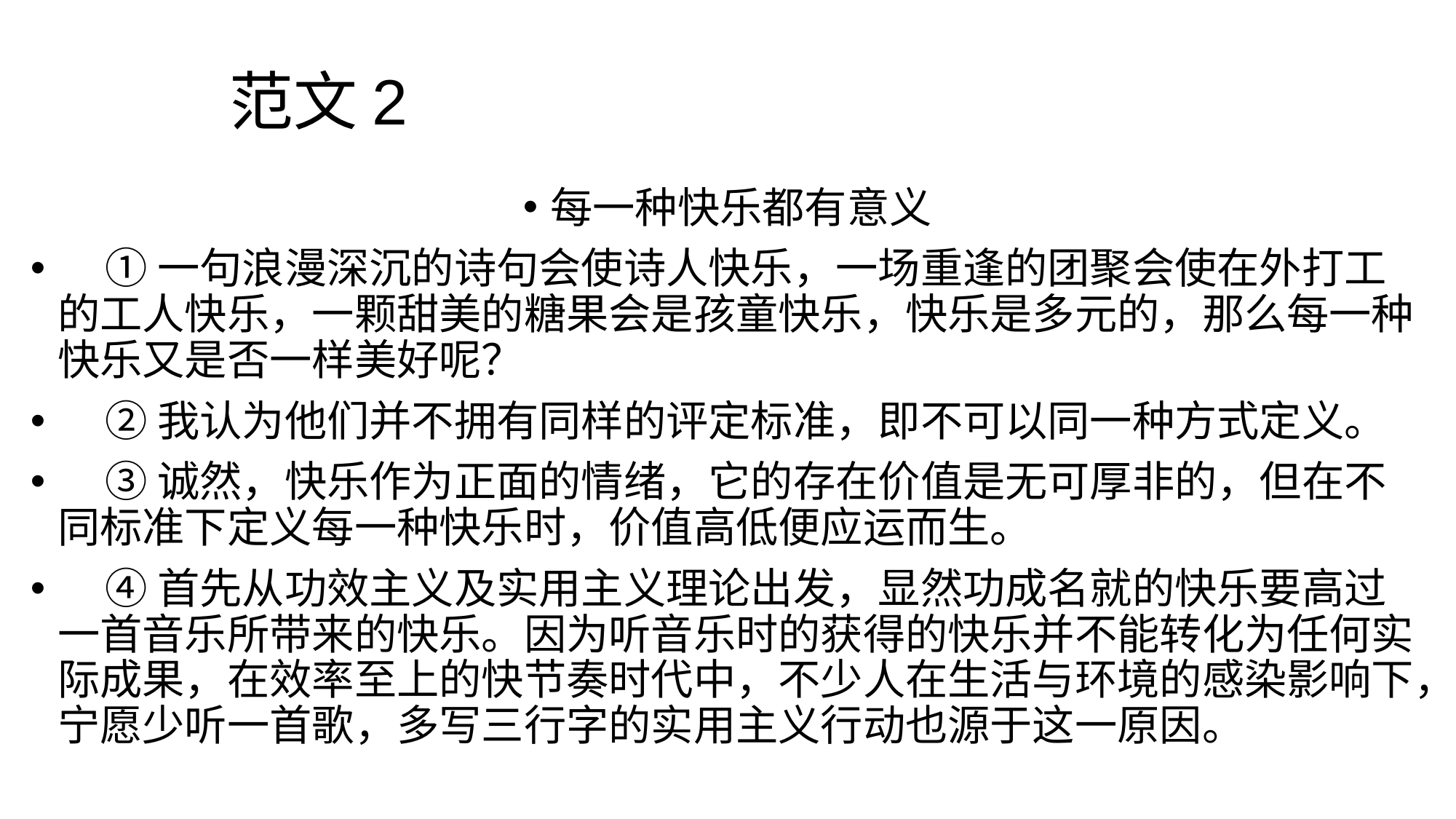

# 范文2
每一种快乐都有意义
    ①一句浪漫深沉的诗句会使诗人快乐，一场重逢的团聚会使在外打工的工人快乐，一颗甜美的糖果会是孩童快乐，快乐是多元的，那么每一种快乐又是否一样美好呢？
    ②我认为他们并不拥有同样的评定标准，即不可以同一种方式定义。
    ③诚然，快乐作为正面的情绪，它的存在价值是无可厚非的，但在不同标准下定义每一种快乐时，价值高低便应运而生。
    ④首先从功效主义及实用主义理论出发，显然功成名就的快乐要高过一首音乐所带来的快乐。因为听音乐时的获得的快乐并不能转化为任何实际成果，在效率至上的快节奏时代中，不少人在生活与环境的感染影响下，宁愿少听一首歌，多写三行字的实用主义行动也源于这一原因。